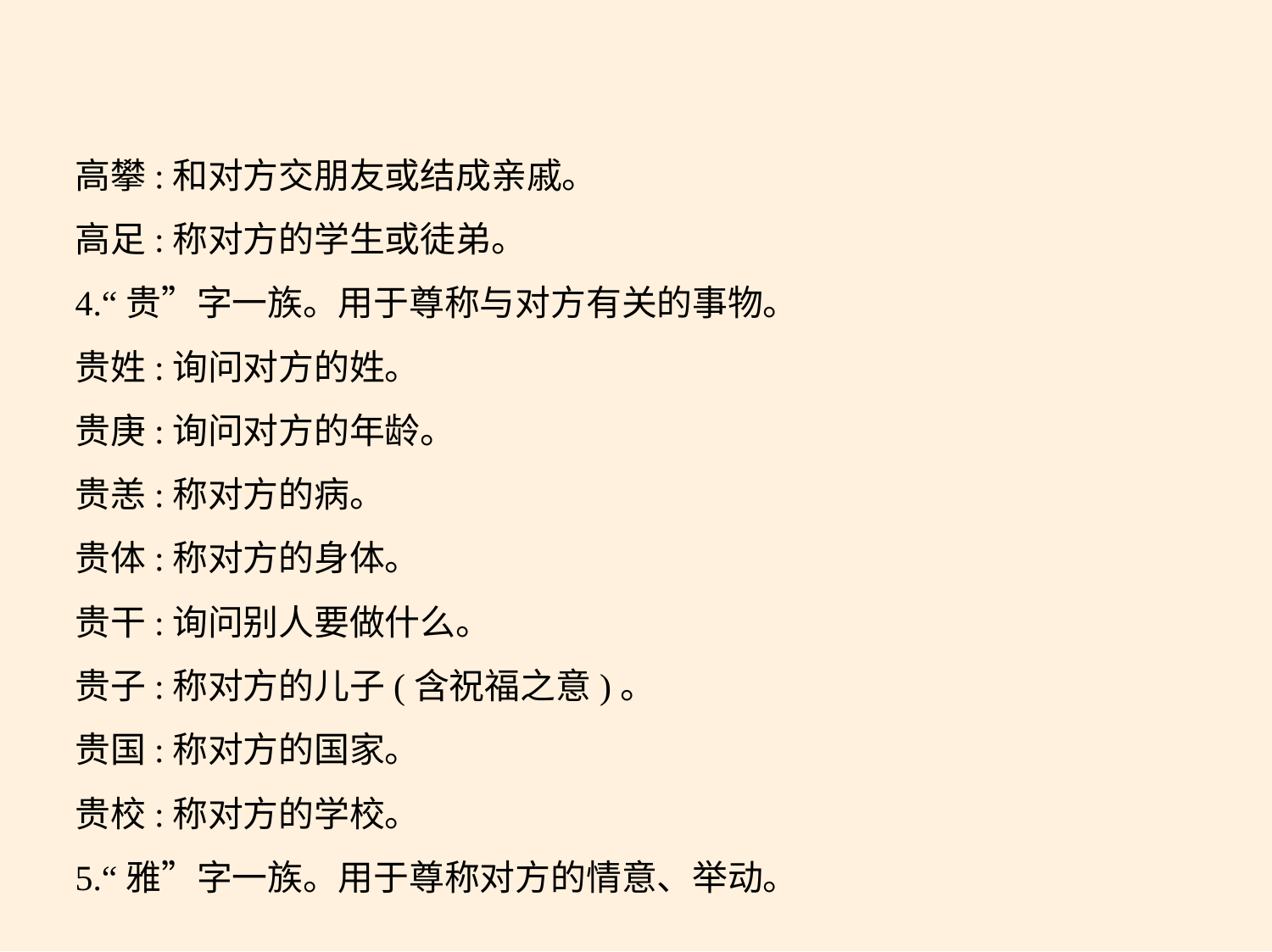

高攀:和对方交朋友或结成亲戚。
高足:称对方的学生或徒弟。
4.“贵”字一族。用于尊称与对方有关的事物。
贵姓:询问对方的姓。
贵庚:询问对方的年龄。
贵恙:称对方的病。
贵体:称对方的身体。
贵干:询问别人要做什么。
贵子:称对方的儿子(含祝福之意)。
贵国:称对方的国家。
贵校:称对方的学校。
5.“雅”字一族。用于尊称对方的情意、举动。